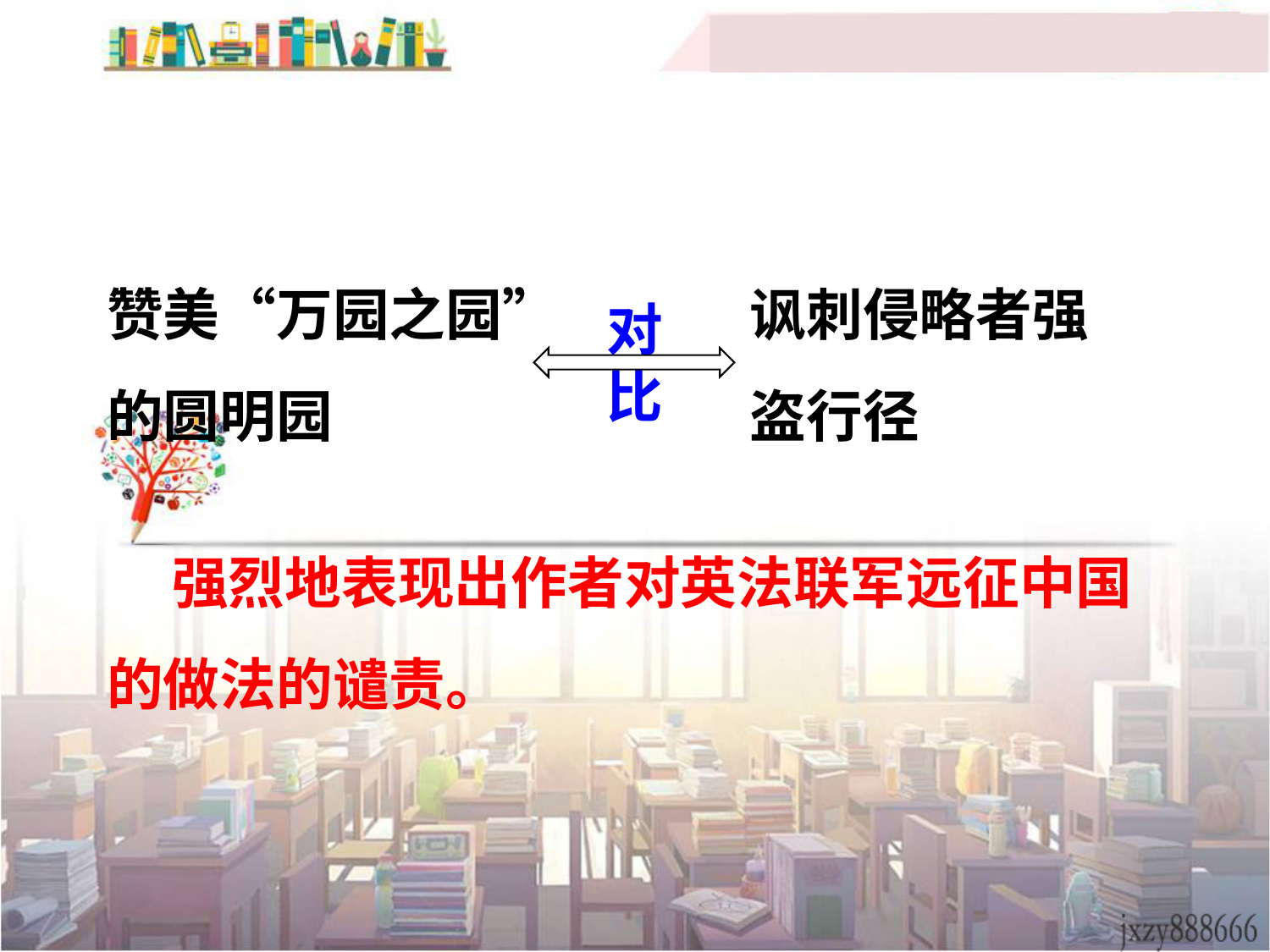

赞美“万园之园”的圆明园
讽刺侵略者强盗行径
对比

    强烈地表现出作者对英法联军远征中国的做法的谴责。